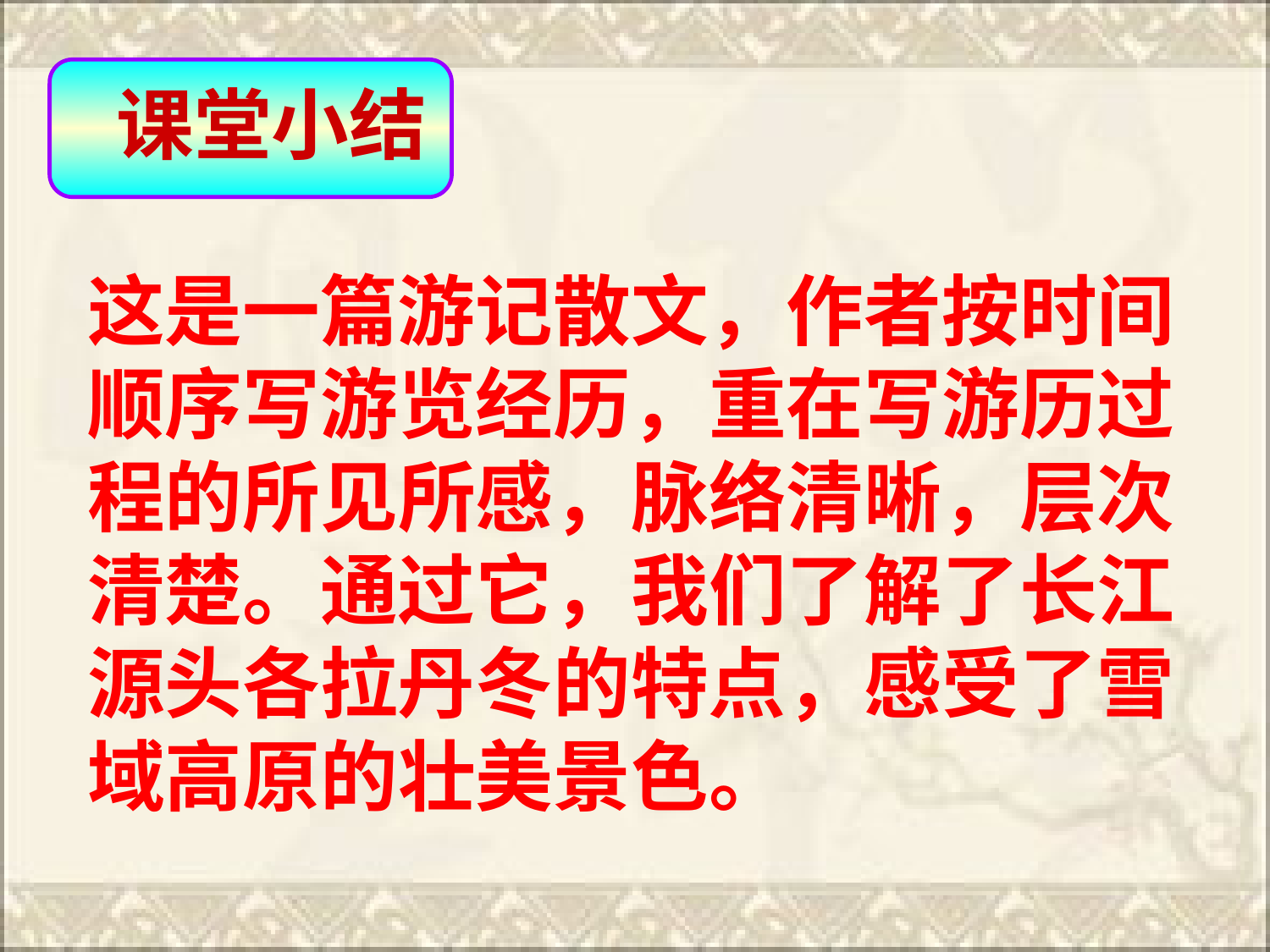

课堂小结
这是一篇游记散文，作者按时间顺序写游览经历，重在写游历过程的所见所感，脉络清晰，层次清楚。通过它，我们了解了长江源头各拉丹冬的特点，感受了雪域高原的壮美景色。